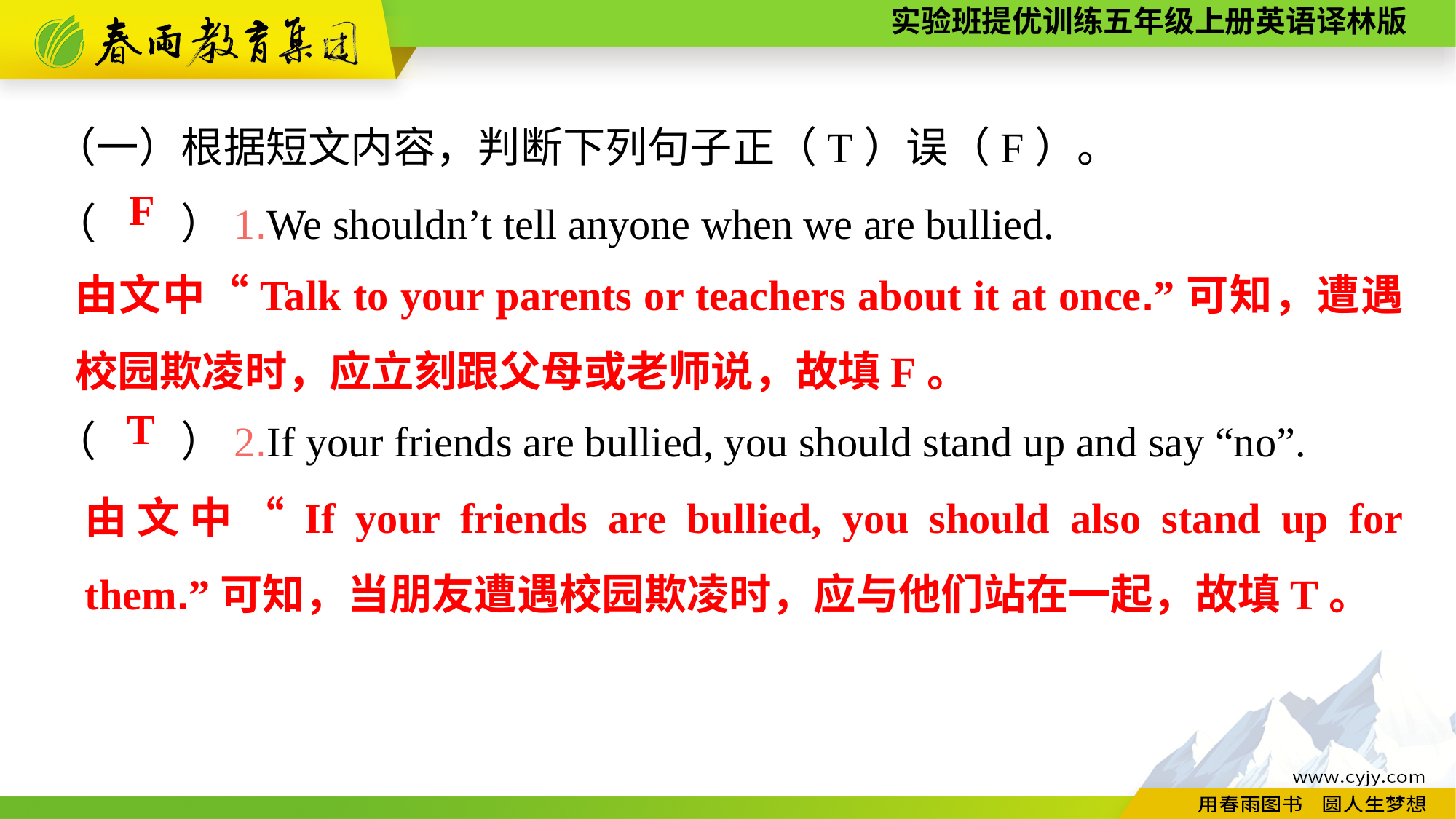

（一）根据短文内容，判断下列句子正（T）误（F）。
（　　）1.We shouldn’t tell anyone when we are bullied.

（　　）2.If your friends are bullied, you should stand up and say “no”.
F
由文中“Talk to your parents or teachers about it at once.”可知，遭遇校园欺凌时，应立刻跟父母或老师说，故填F。
T
由文中“If your friends are bullied, you should also stand up for them.”可知，当朋友遭遇校园欺凌时，应与他们站在一起，故填T。